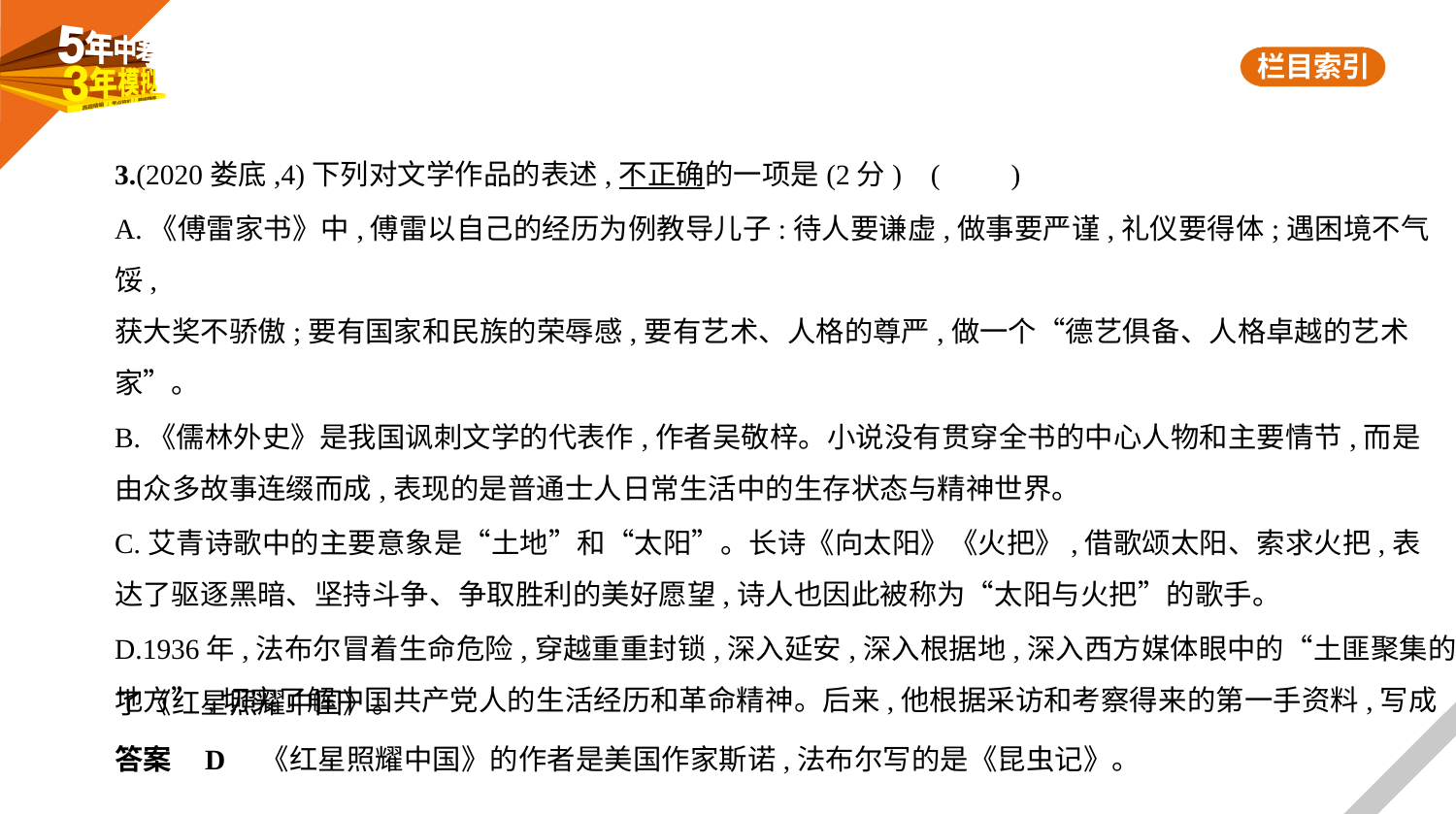

3.(2020娄底,4)下列对文学作品的表述,不正确的一项是(2分) (　　)
A.《傅雷家书》中,傅雷以自己的经历为例教导儿子:待人要谦虚,做事要严谨,礼仪要得体;遇困境不气馁,
获大奖不骄傲;要有国家和民族的荣辱感,要有艺术、人格的尊严,做一个“德艺俱备、人格卓越的艺术
家”。
B.《儒林外史》是我国讽刺文学的代表作,作者吴敬梓。小说没有贯穿全书的中心人物和主要情节,而是
由众多故事连缀而成,表现的是普通士人日常生活中的生存状态与精神世界。
C.艾青诗歌中的主要意象是“土地”和“太阳”。长诗《向太阳》《火把》,借歌颂太阳、索求火把,表
达了驱逐黑暗、坚持斗争、争取胜利的美好愿望,诗人也因此被称为“太阳与火把”的歌手。
D.1936年,法布尔冒着生命危险,穿越重重封锁,深入延安,深入根据地,深入西方媒体眼中的“土匪聚集的
地方”,切实了解中国共产党人的生活经历和革命精神。后来,他根据采访和考察得来的第一手资料,写成
了《红星照耀中国》。
答案    D　《红星照耀中国》的作者是美国作家斯诺,法布尔写的是《昆虫记》。